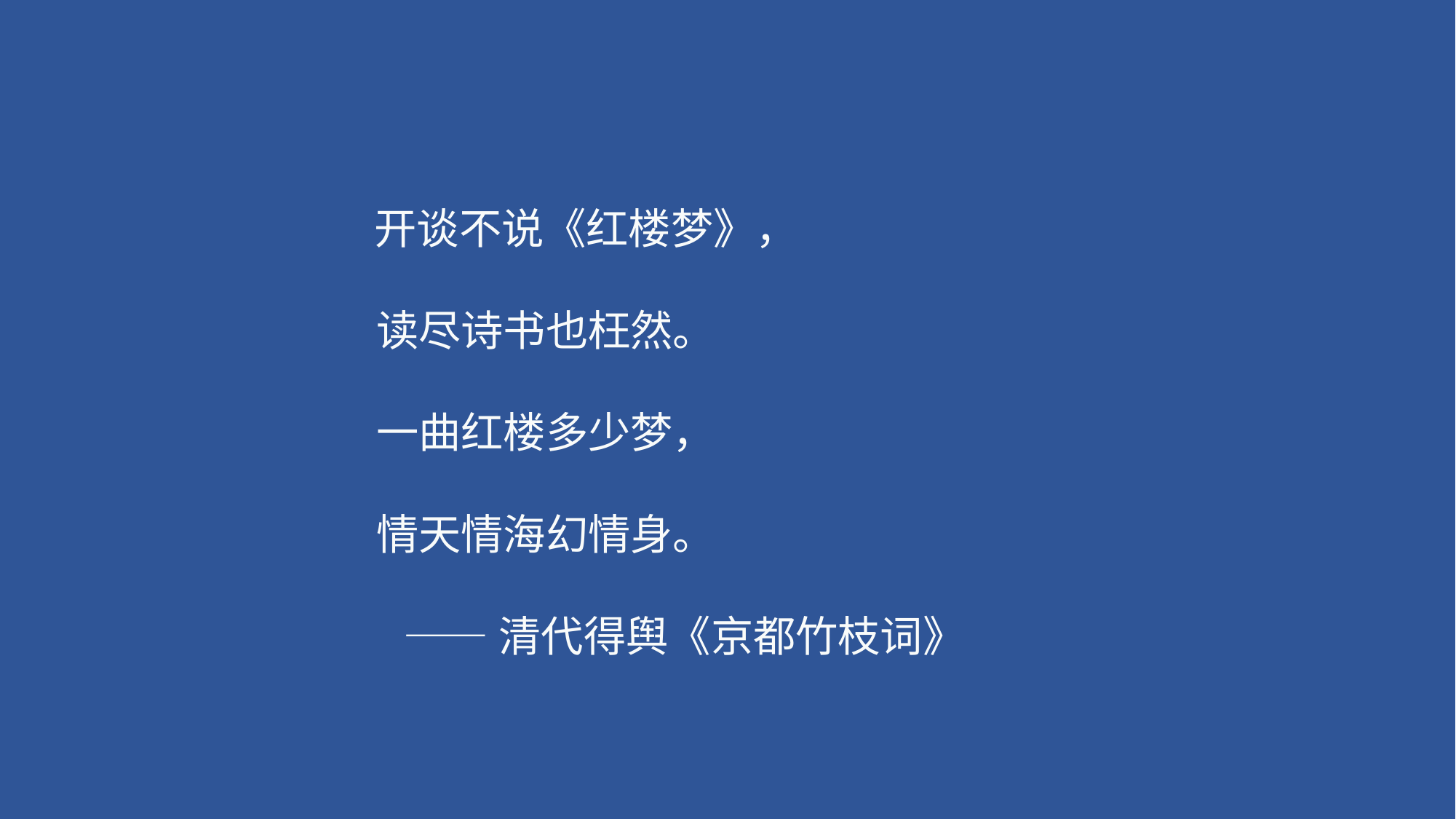

开谈不说《红楼梦》，
    读尽诗书也枉然。
    一曲红楼多少梦，
    情天情海幻情身。
        ——清代得舆《京都竹枝词》